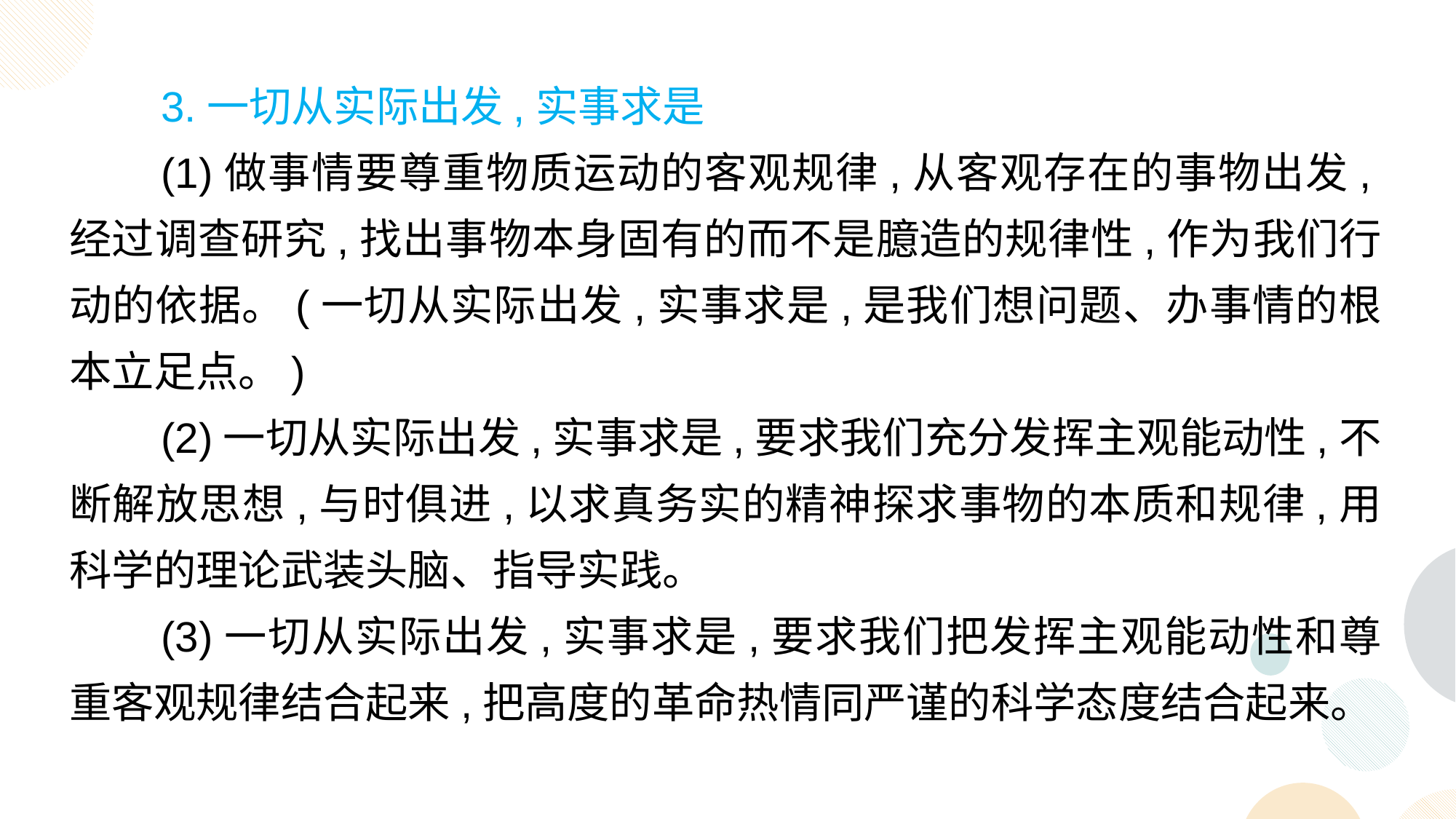

3.一切从实际出发,实事求是
(1)做事情要尊重物质运动的客观规律,从客观存在的事物出发,经过调查研究,找出事物本身固有的而不是臆造的规律性,作为我们行动的依据。(一切从实际出发,实事求是,是我们想问题、办事情的根本立足点。)
(2)一切从实际出发,实事求是,要求我们充分发挥主观能动性,不断解放思想,与时俱进,以求真务实的精神探求事物的本质和规律,用科学的理论武装头脑、指导实践。
(3)一切从实际出发,实事求是,要求我们把发挥主观能动性和尊重客观规律结合起来,把高度的革命热情同严谨的科学态度结合起来。